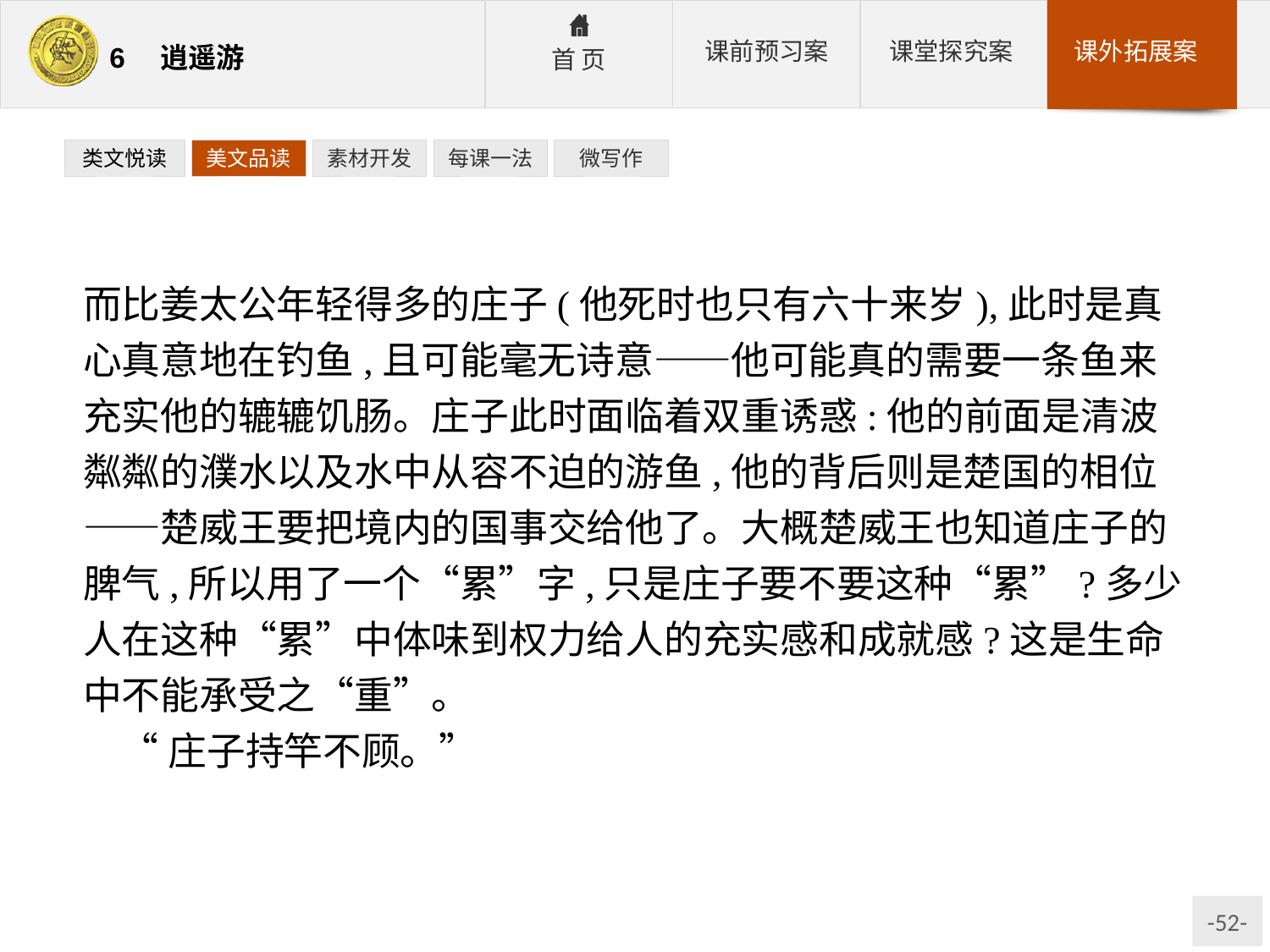

类文悦读
美文品读
素材开发
每课一法
微写作
而比姜太公年轻得多的庄子(他死时也只有六十来岁),此时是真心真意地在钓鱼,且可能毫无诗意——他可能真的需要一条鱼来充实他的辘辘饥肠。庄子此时面临着双重诱惑:他的前面是清波粼粼的濮水以及水中从容不迫的游鱼,他的背后则是楚国的相位——楚威王要把境内的国事交给他了。大概楚威王也知道庄子的脾气,所以用了一个“累”字,只是庄子要不要这种“累”?多少人在这种“累”中体味到权力给人的充实感和成就感?这是生命中不能承受之“重”。
“庄子持竿不顾。”